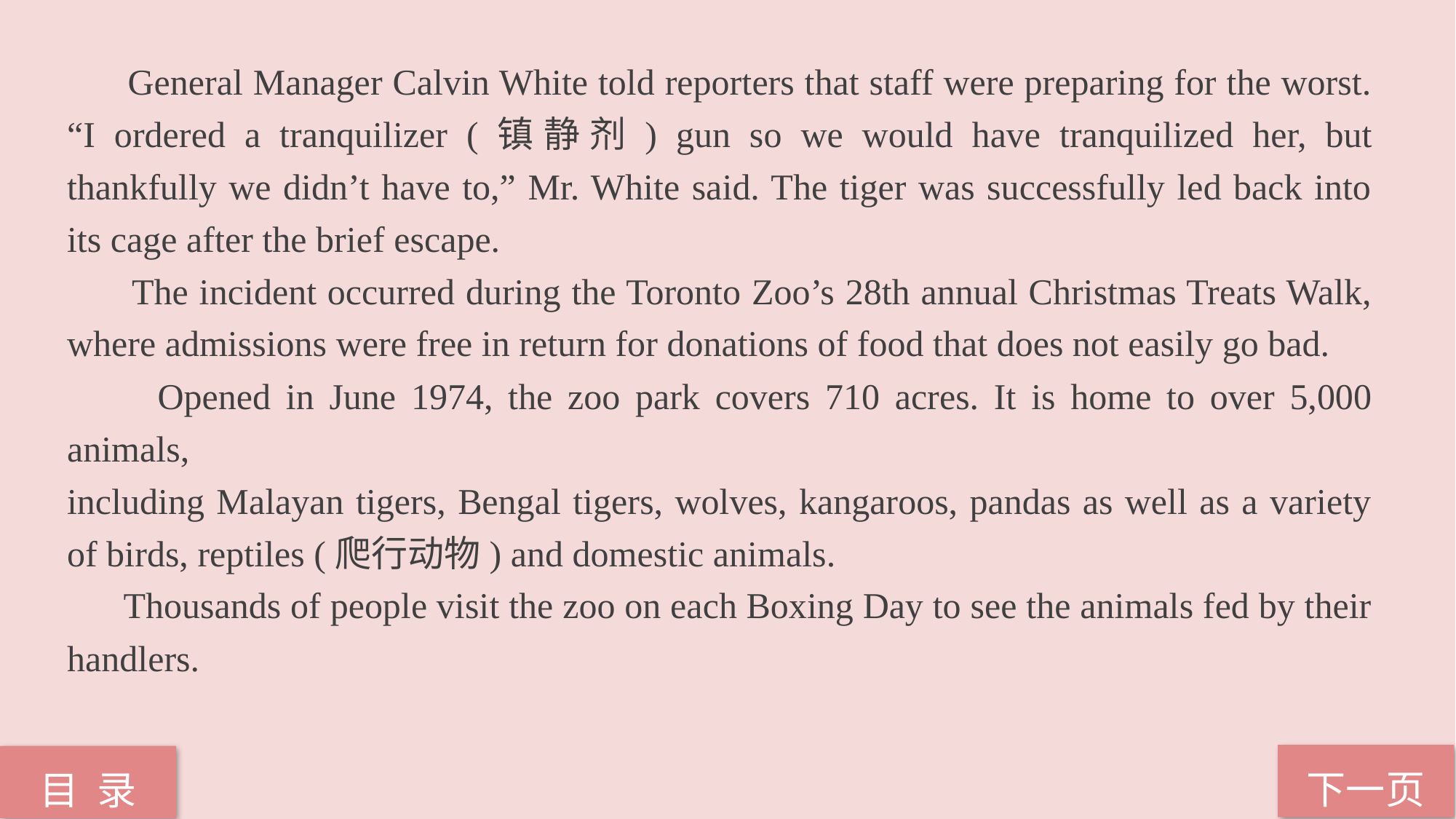

General Manager Calvin White told reporters that staff were preparing for the worst. “I ordered a tranquilizer (镇静剂) gun so we would have tranquilized her, but thankfully we didn’t have to,” Mr. White said. The tiger was successfully led back into its cage after the brief escape.
      The incident occurred during the Toronto Zoo’s 28th annual Christmas Treats Walk, where admissions were free in return for donations of food that does not easily go bad.
      Opened in June 1974, the zoo park covers 710 acres. It is home to over 5,000 animals,
including Malayan tigers, Bengal tigers, wolves, kangaroos, pandas as well as a variety of birds, reptiles (爬行动物) and domestic animals.
      Thousands of people visit the zoo on each Boxing Day to see the animals fed by their
handlers.